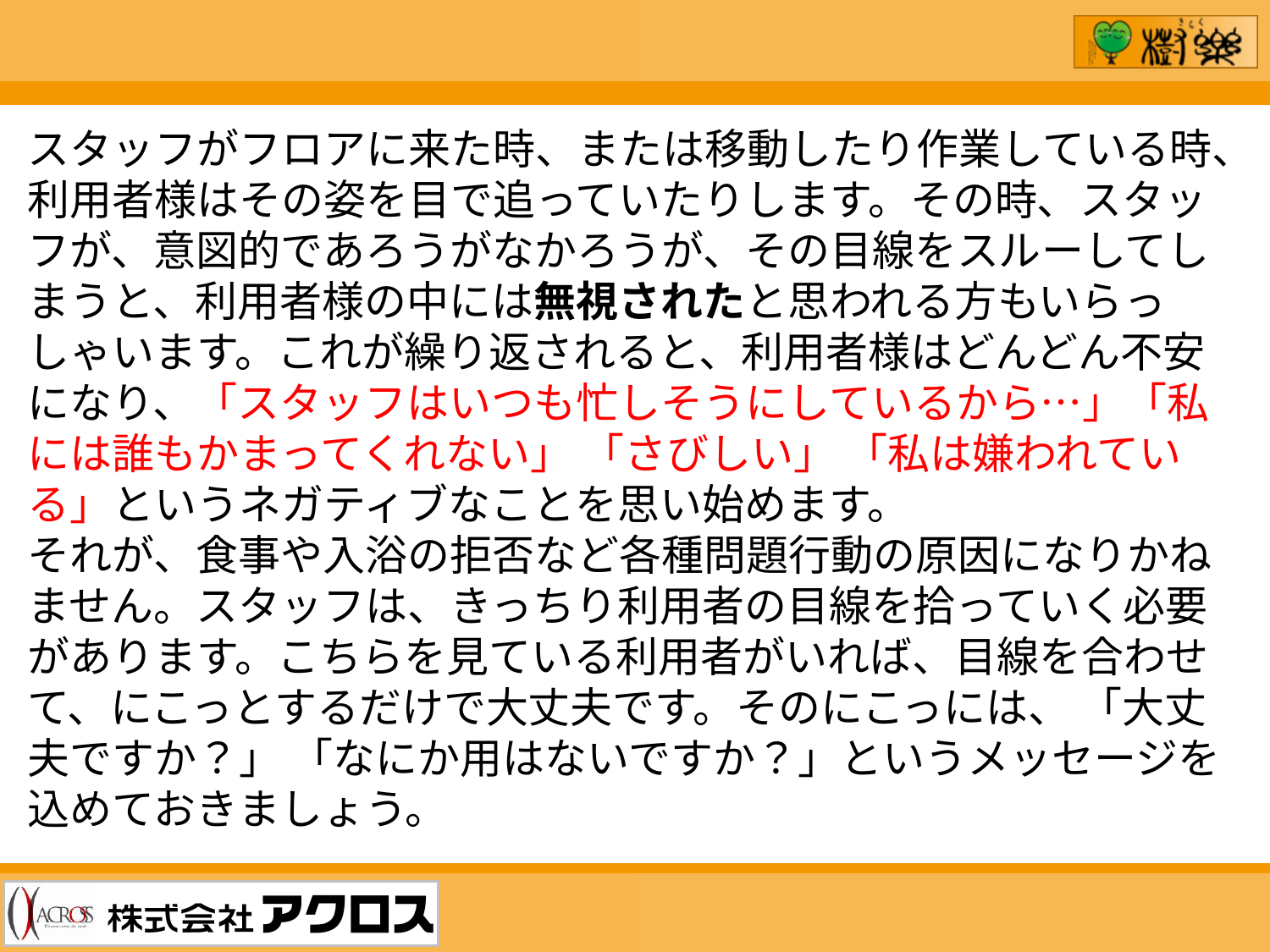

スタッフがフロアに来た時、または移動したり作業している時、利用者様はその姿を目で追っていたりします。その時、スタッフが、意図的であろうがなかろうが、その目線をスルーしてしまうと、利用者様の中には無視されたと思われる方もいらっしゃいます。これが繰り返されると、利用者様はどんどん不安になり、「スタッフはいつも忙しそうにしているから…」「私には誰もかまってくれない」 「さびしい」 「私は嫌われている」というネガティブなことを思い始めます。
それが、食事や入浴の拒否など各種問題行動の原因になりかねません。スタッフは、きっちり利用者の目線を拾っていく必要があります。こちらを見ている利用者がいれば、目線を合わせて、にこっとするだけで大丈夫です。そのにこっには、 「大丈夫ですか？」 「なにか用はないですか？」というメッセージを込めておきましょう。